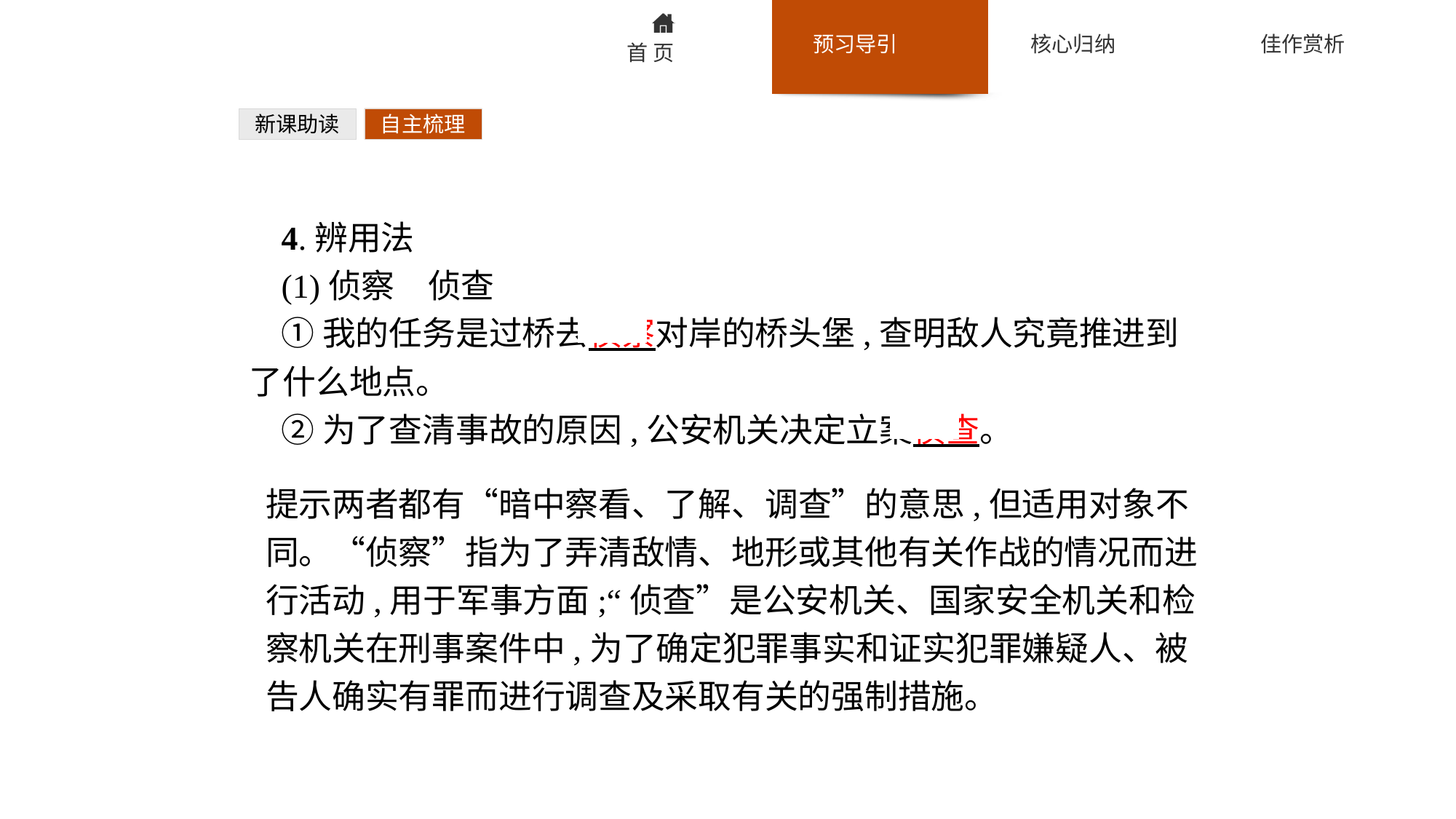

新课助读
自主梳理
4.辨用法
(1)侦察　侦查
①我的任务是过桥去侦察对岸的桥头堡,查明敌人究竟推进到了什么地点。
②为了查清事故的原因,公安机关决定立案侦查。

提示两者都有“暗中察看、了解、调查”的意思,但适用对象不同。“侦察”指为了弄清敌情、地形或其他有关作战的情况而进行活动,用于军事方面;“侦查”是公安机关、国家安全机关和检察机关在刑事案件中,为了确定犯罪事实和证实犯罪嫌疑人、被告人确实有罪而进行调查及采取有关的强制措施。